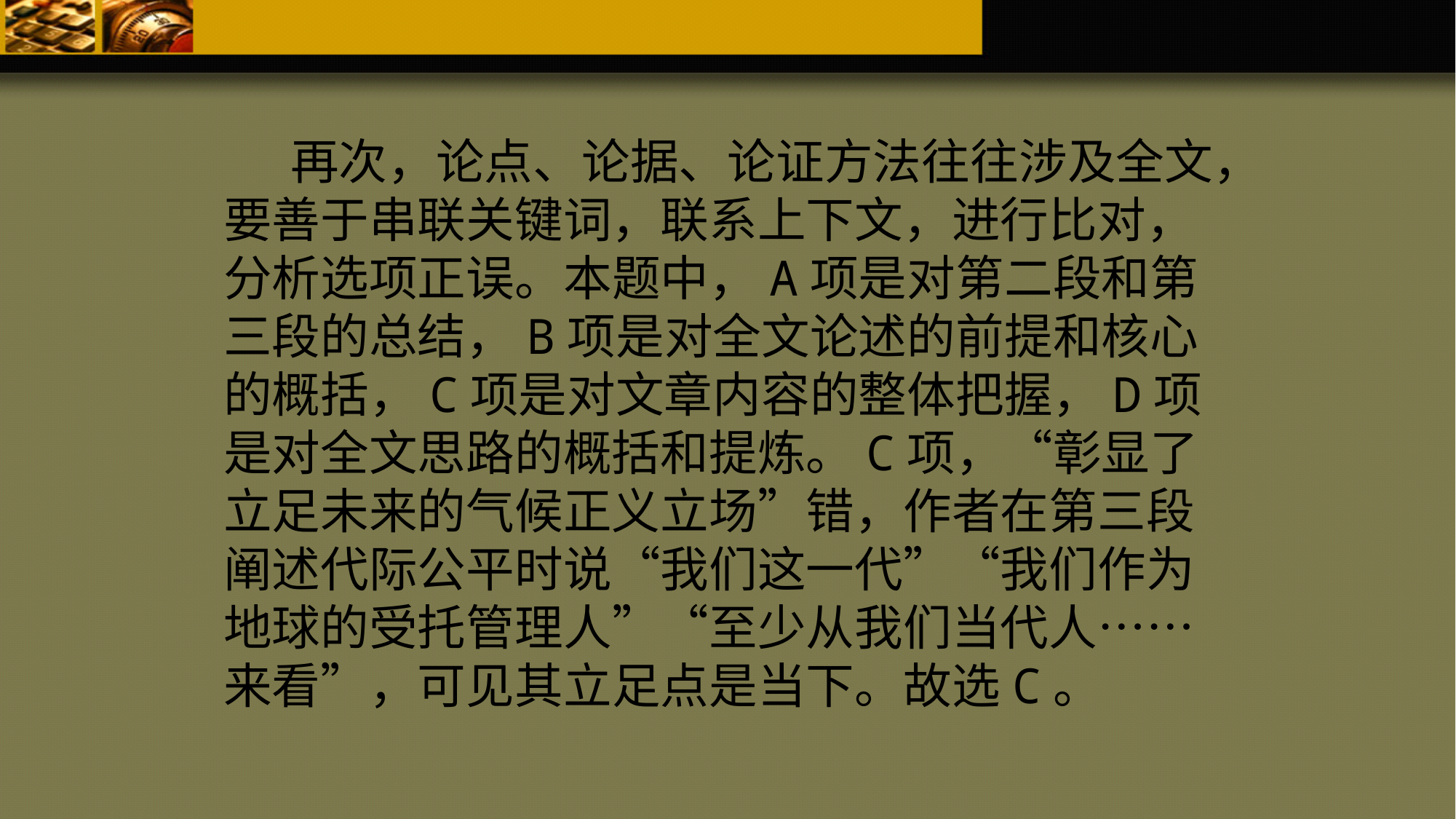

再次，论点、论据、论证方法往往涉及全文，要善于串联关键词，联系上下文，进行比对，分析选项正误。本题中，A项是对第二段和第三段的总结，B项是对全文论述的前提和核心的概括，C项是对文章内容的整体把握，D项是对全文思路的概括和提炼。C项，“彰显了立足未来的气候正义立场”错，作者在第三段阐述代际公平时说“我们这一代”“我们作为地球的受托管理人”“至少从我们当代人……来看”，可见其立足点是当下。故选C。

28